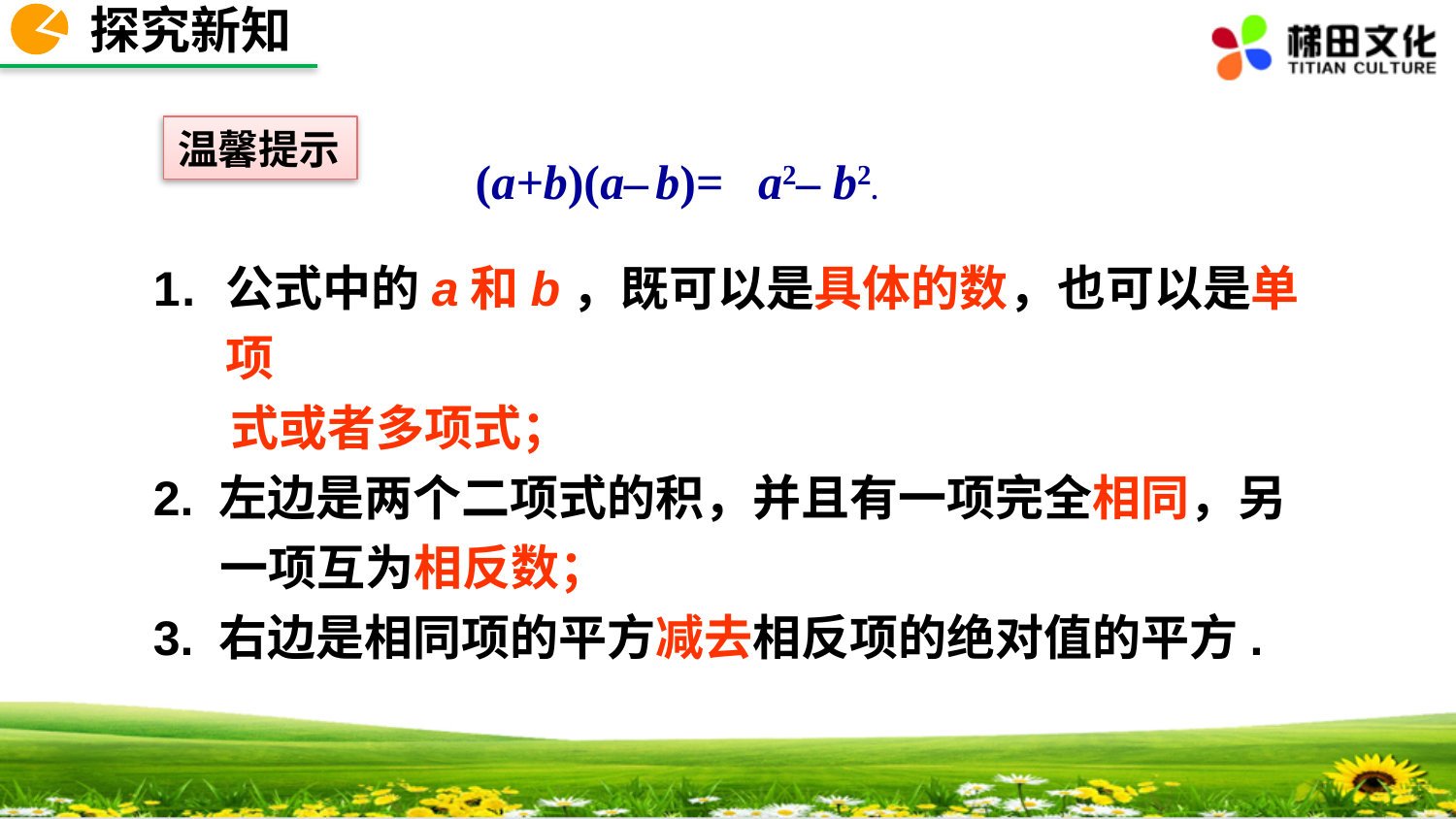

探究新知

温馨提示
(a+b)(a– b)=
a2– b2.

公式中的a和b，既可以是具体的数，也可以是单项
      式或者多项式；
2. 左边是两个二项式的积，并且有一项完全相同，另
     一项互为相反数；
3. 右边是相同项的平方减去相反项的绝对值的平方.